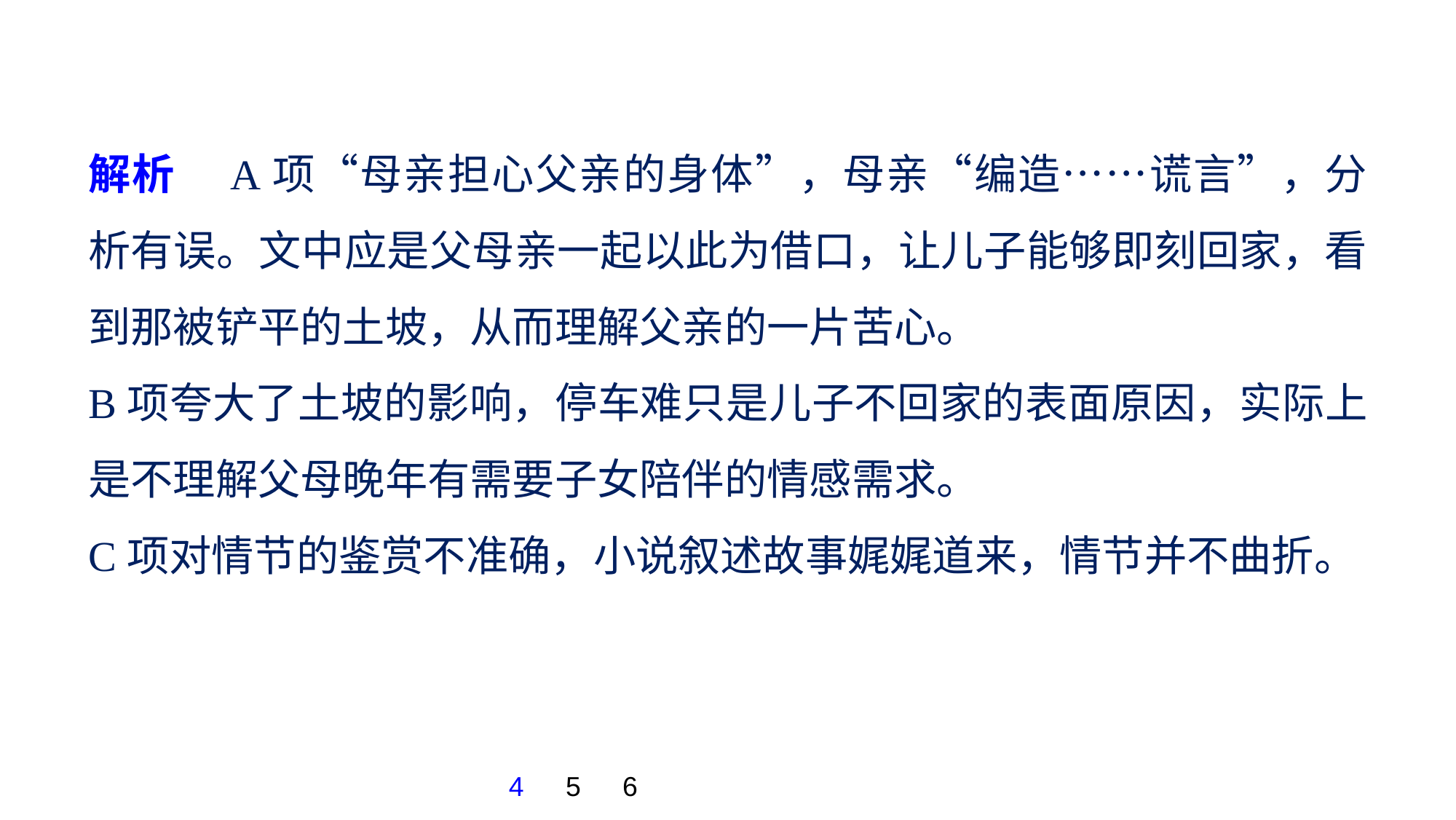

解析　A项“母亲担心父亲的身体”，母亲“编造……谎言”，分析有误。文中应是父母亲一起以此为借口，让儿子能够即刻回家，看到那被铲平的土坡，从而理解父亲的一片苦心。
B项夸大了土坡的影响，停车难只是儿子不回家的表面原因，实际上是不理解父母晚年有需要子女陪伴的情感需求。
C项对情节的鉴赏不准确，小说叙述故事娓娓道来，情节并不曲折。
4
5
6